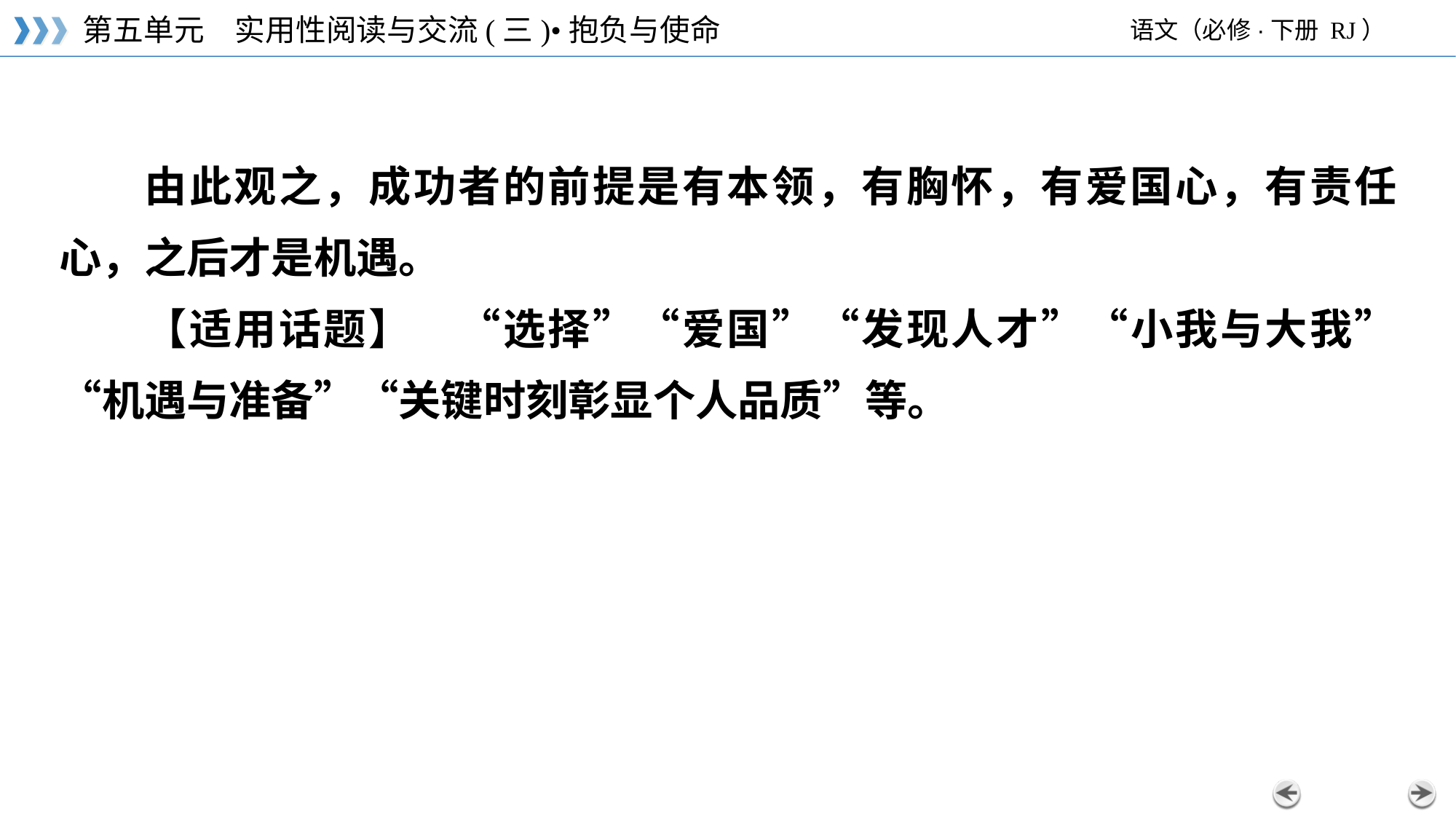

由此观之，成功者的前提是有本领，有胸怀，有爱国心，有责任心，之后才是机遇。
【适用话题】　“选择”“爱国”“发现人才”“小我与大我”“机遇与准备”“关键时刻彰显个人品质”等。